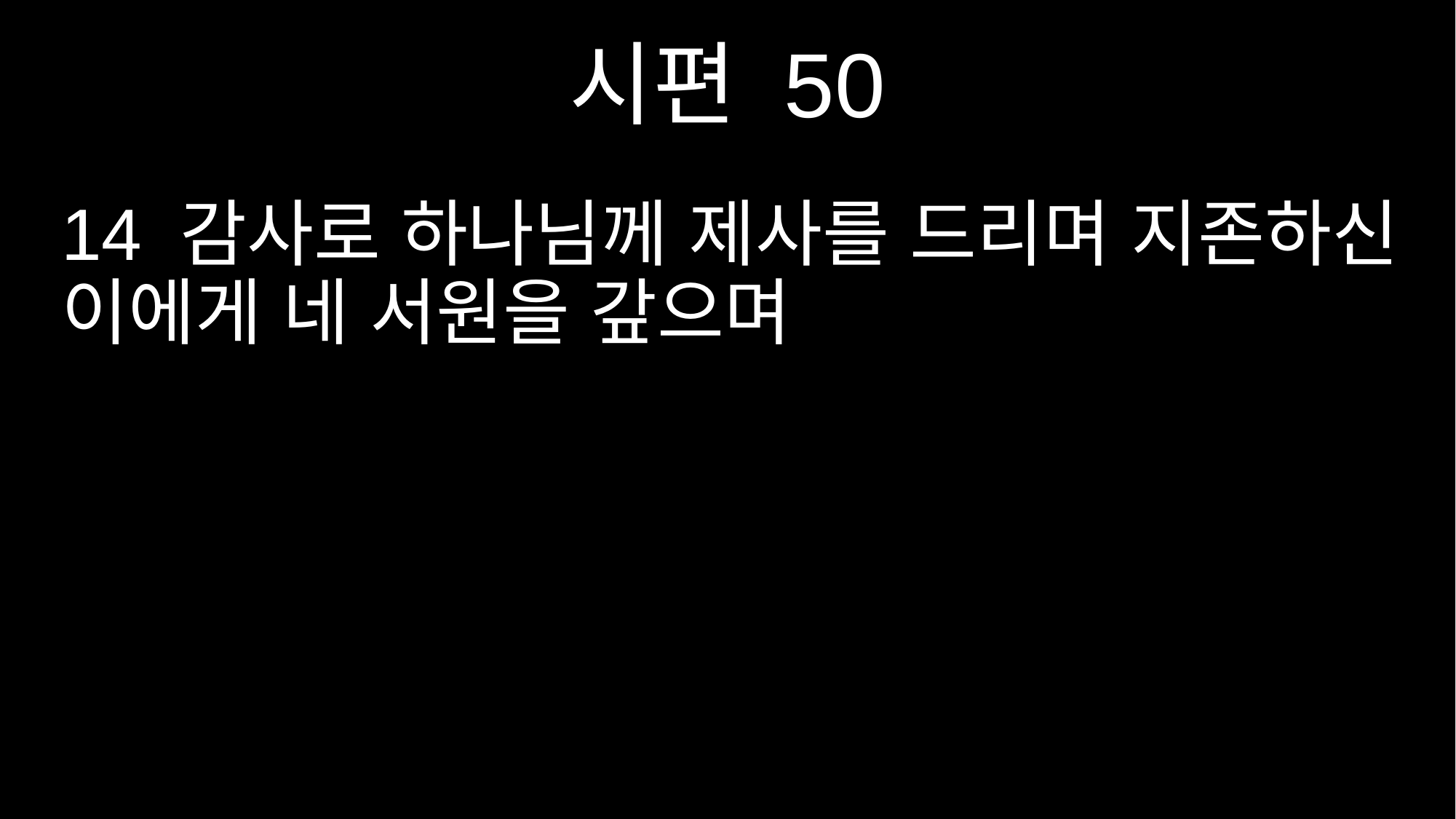

시편 50
14 감사로 하나님께 제사를 드리며 지존하신 이에게 네 서원을 갚으며